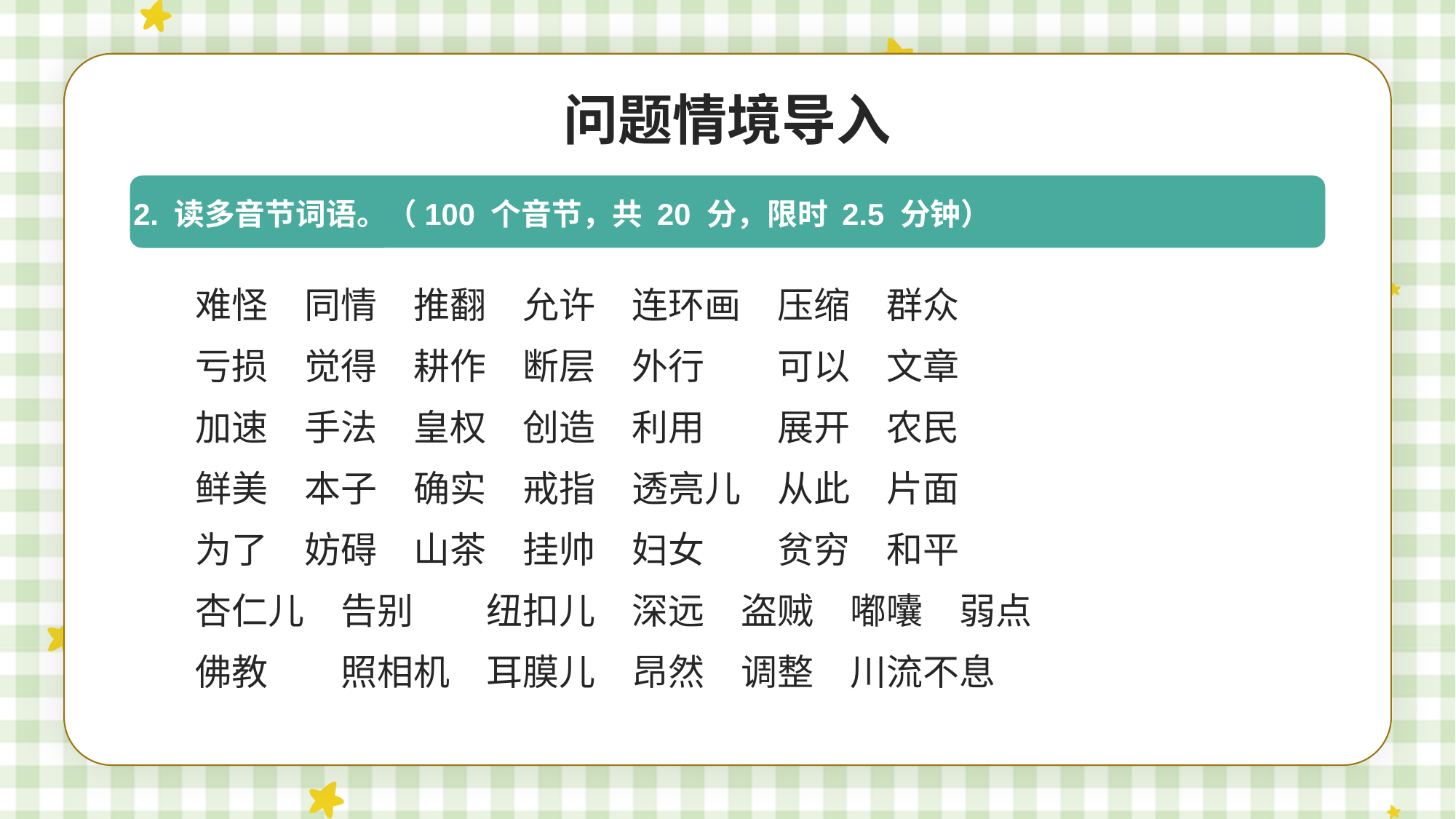

问题情境导入
2. 读多音节词语。（100 个音节，共 20 分，限时 2.5 分钟）
难怪　同情　推翻　允许　连环画　压缩　群众
亏损　觉得　耕作　断层　外行　　可以　文章
加速　手法　皇权　创造　利用　　展开　农民
鲜美　本子　确实　戒指　透亮儿　从此　片面
为了　妨碍　山茶　挂帅　妇女　　贫穷　和平
杏仁儿　告别　　纽扣儿　深远　盗贼　嘟囔　弱点
佛教　　照相机　耳膜儿　昂然　调整　川流不息